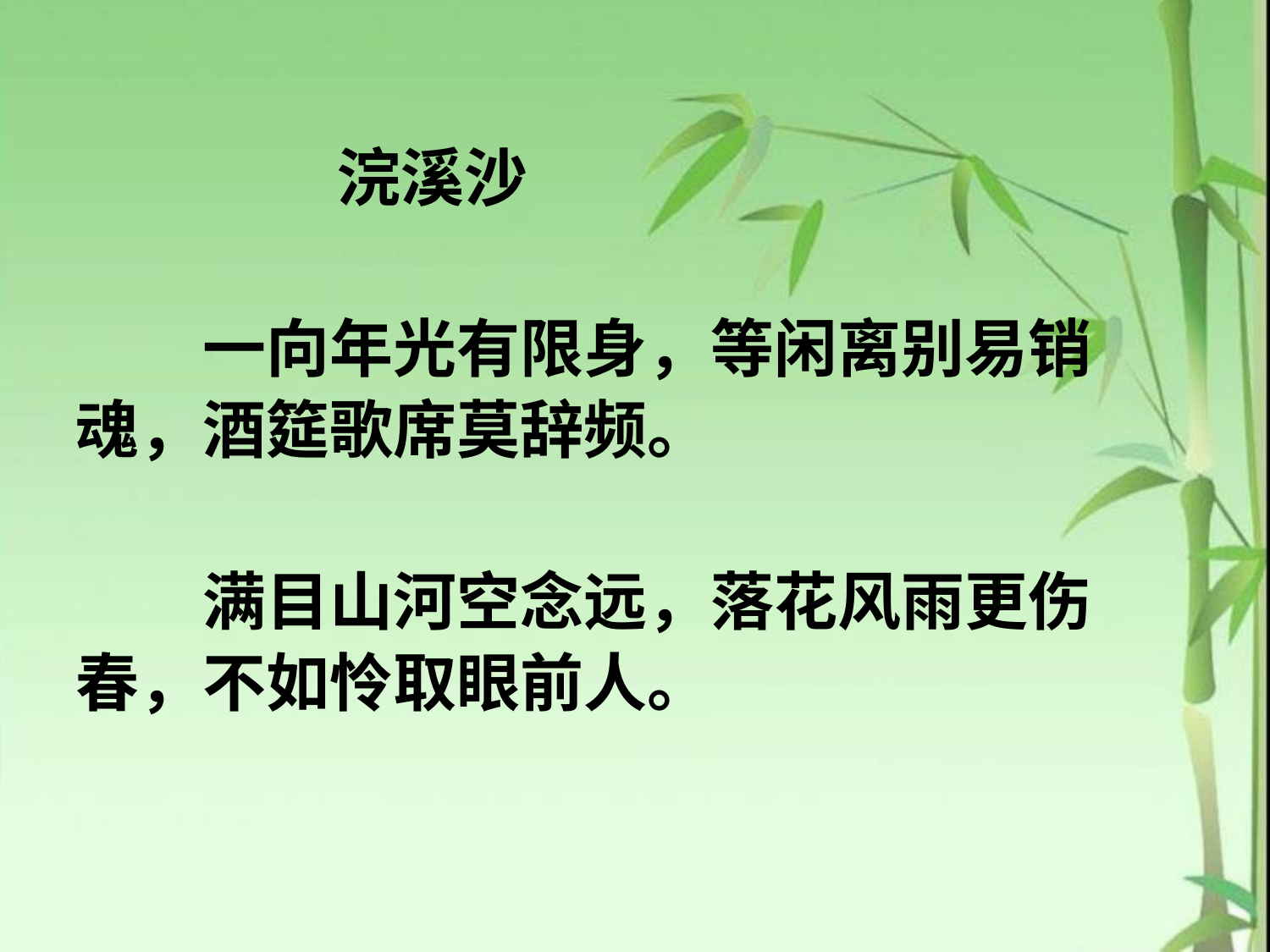

浣溪沙

　　一向年光有限身，等闲离别易销
魂，酒筵歌席莫辞频。

　　满目山河空念远，落花风雨更伤
春，不如怜取眼前人。